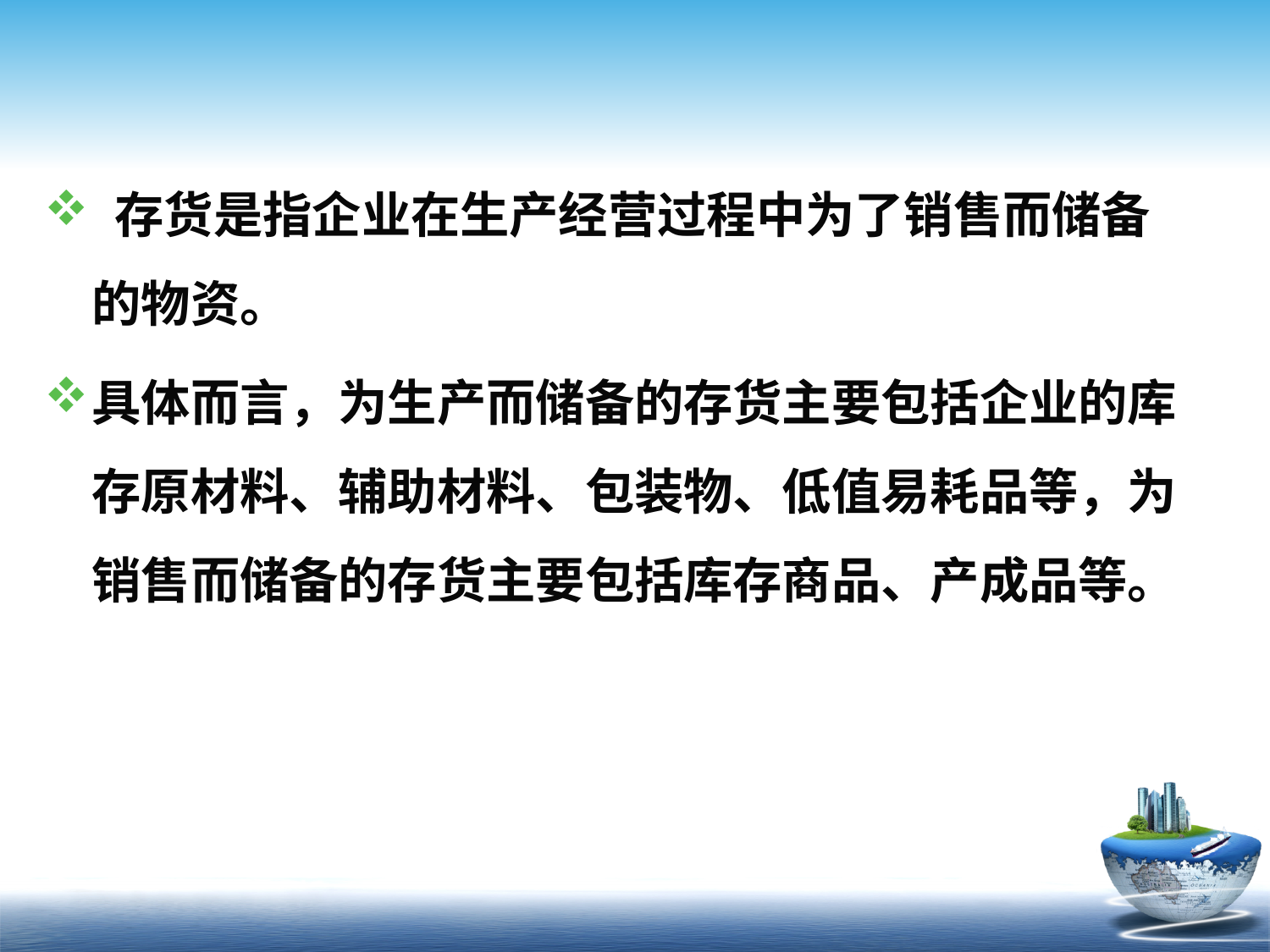

存货是指企业在生产经营过程中为了销售而储备的物资。
具体而言，为生产而储备的存货主要包括企业的库存原材料、辅助材料、包装物、低值易耗品等，为销售而储备的存货主要包括库存商品、产成品等。